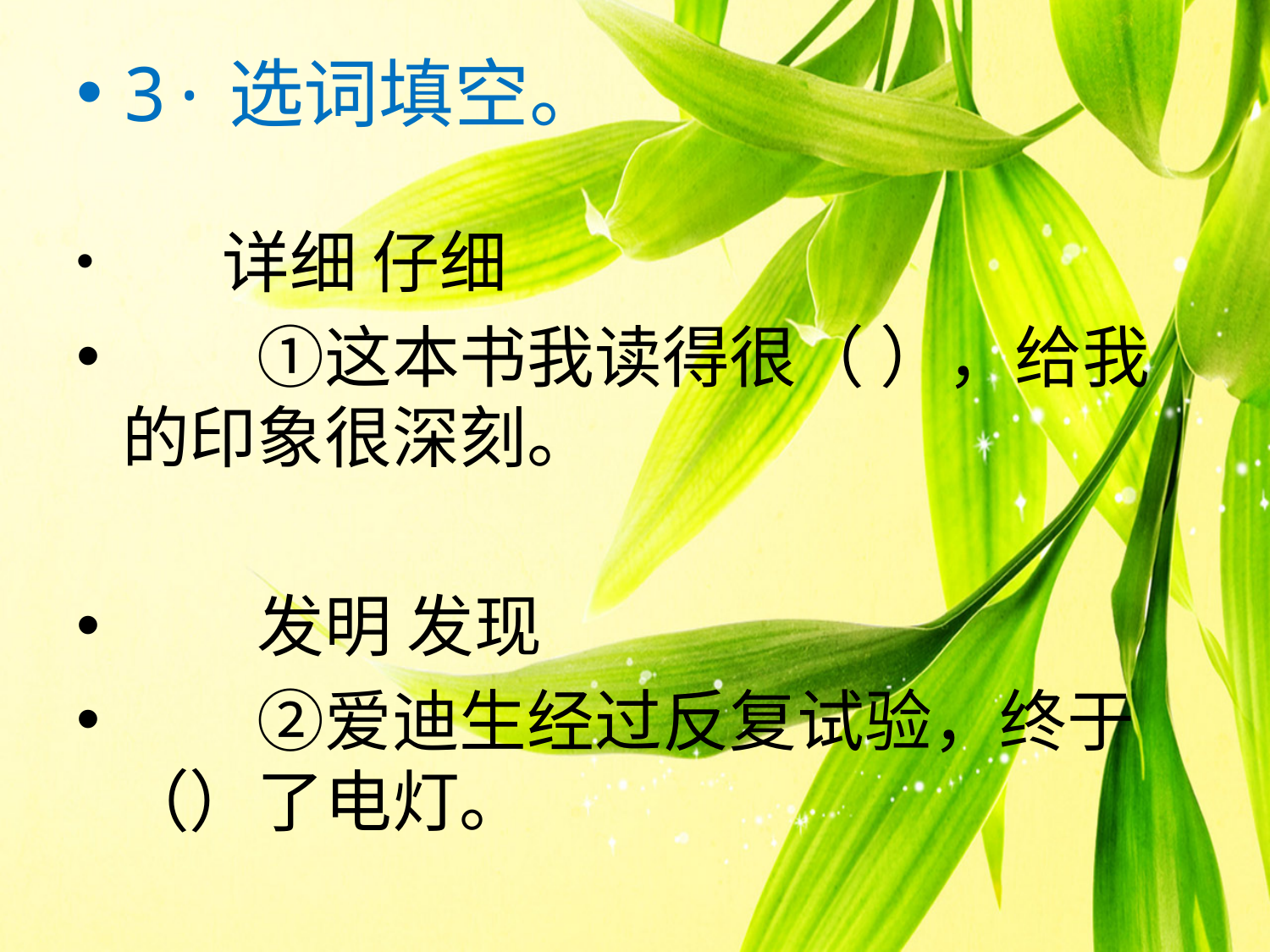

#
3·选词填空。

　　详细 仔细
　　①这本书我读得很（ ），给我的印象很深刻。

　　发明 发现
　　②爱迪生经过反复试验，终于（）了电灯。